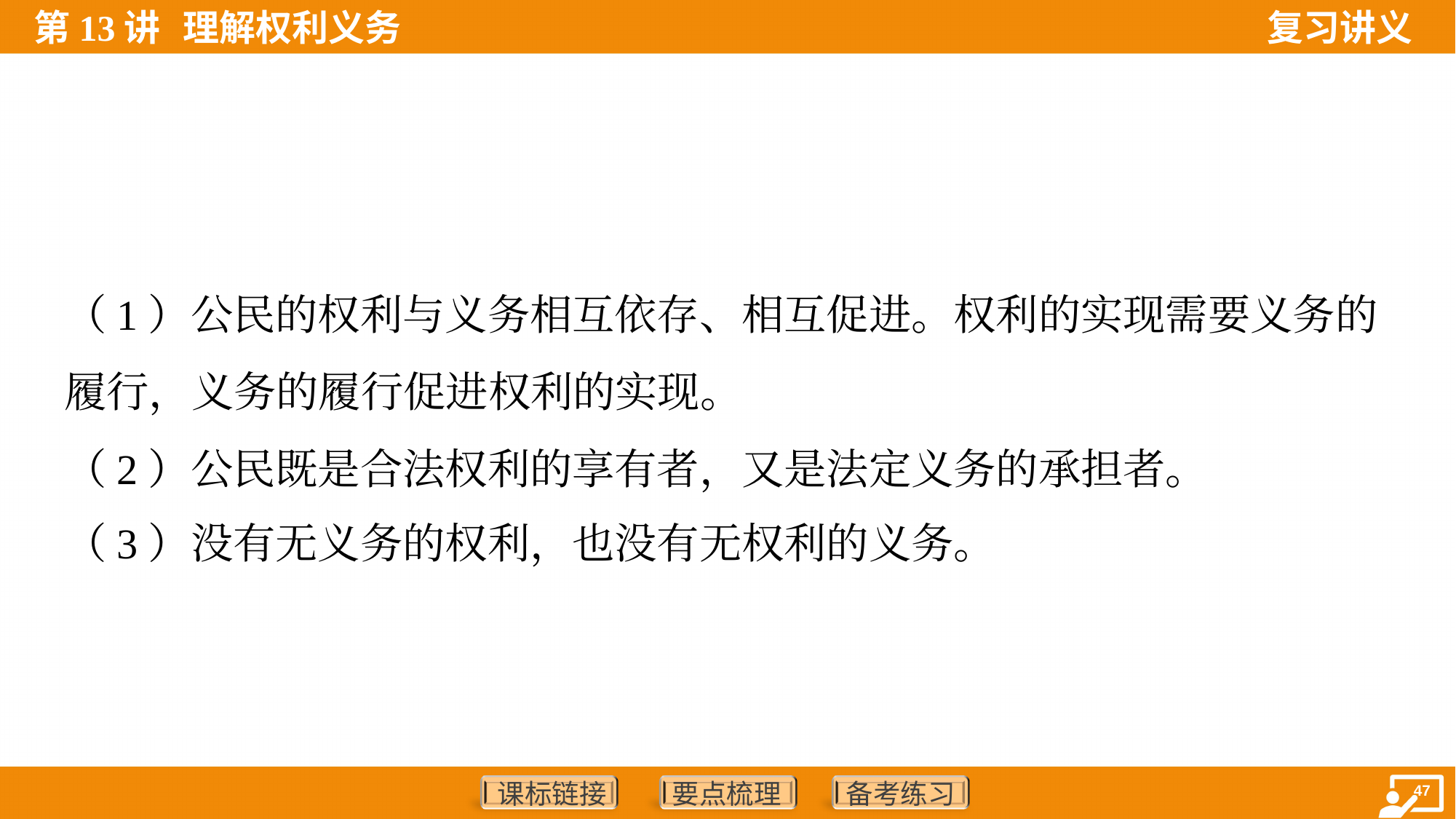

（1）公民的权利与义务相互依存、相互促进。权利的实现需要义务的
履行，义务的履行促进权利的实现。
（2）公民既是合法权利的享有者，又是法定义务的承担者。
（3）没有无义务的权利，也没有无权利的义务。